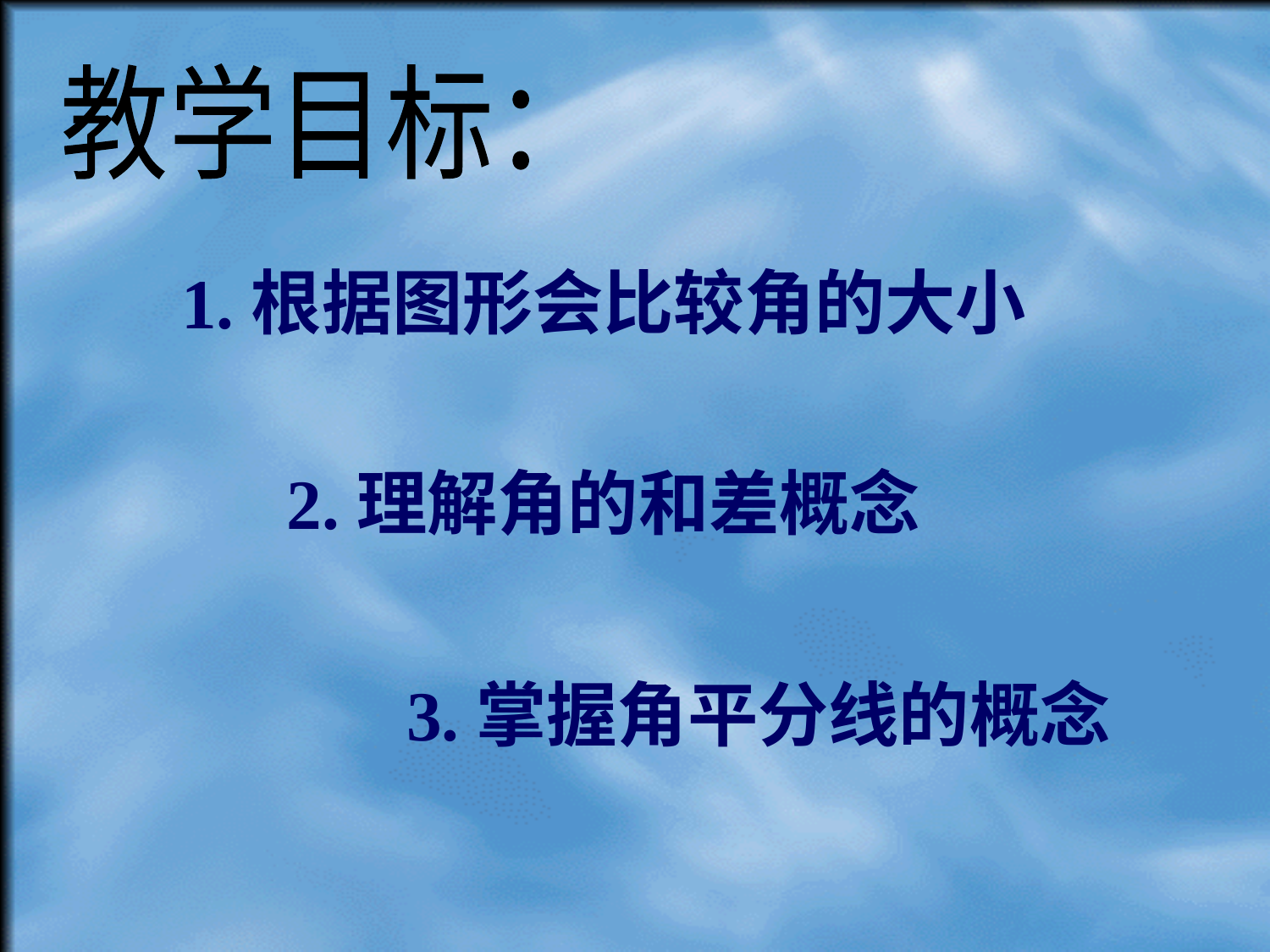

教学目标：
      1.根据图形会比较角的大小
            2.理解角的和差概念
                 3.掌握角平分线的概念